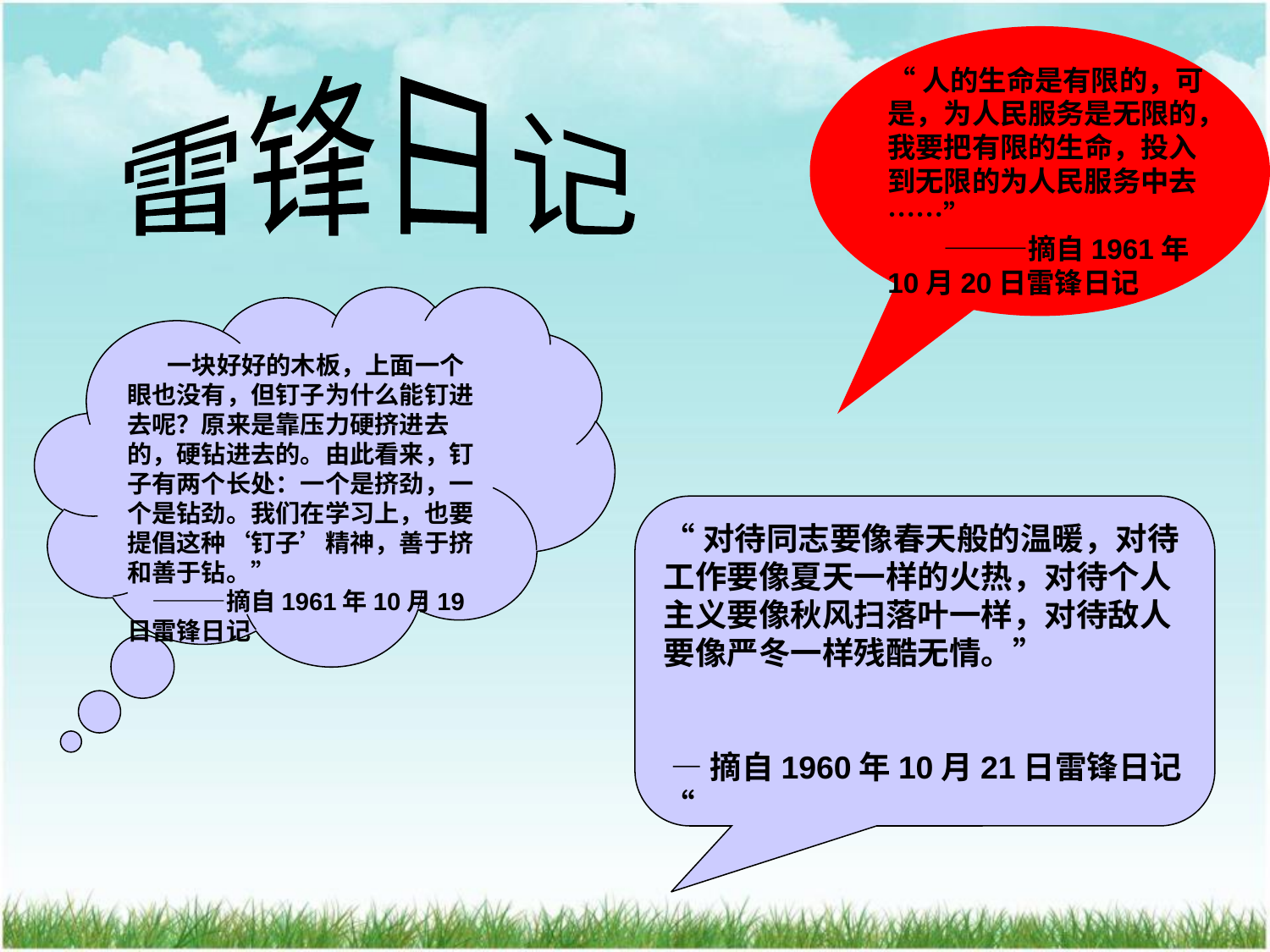

雷锋日记
“人的生命是有限的，可是，为人民服务是无限的，我要把有限的生命，投入到无限的为人民服务中去……”
　　———摘自1961年10月20日雷锋日记

      一块好好的木板，上面一个眼也没有，但钉子为什么能钉进去呢？原来是靠压力硬挤进去的，硬钻进去的。由此看来，钉子有两个长处：一个是挤劲，一个是钻劲。我们在学习上，也要提倡这种‘钉子’精神，善于挤和善于钻。”
　———摘自1961年10月19日雷锋日记
“对待同志要像春天般的温暖，对待工作要像夏天一样的火热，对待个人主义要像秋风扫落叶一样，对待敌人要像严冬一样残酷无情。”

 —摘自1960年10月21日雷锋日记“